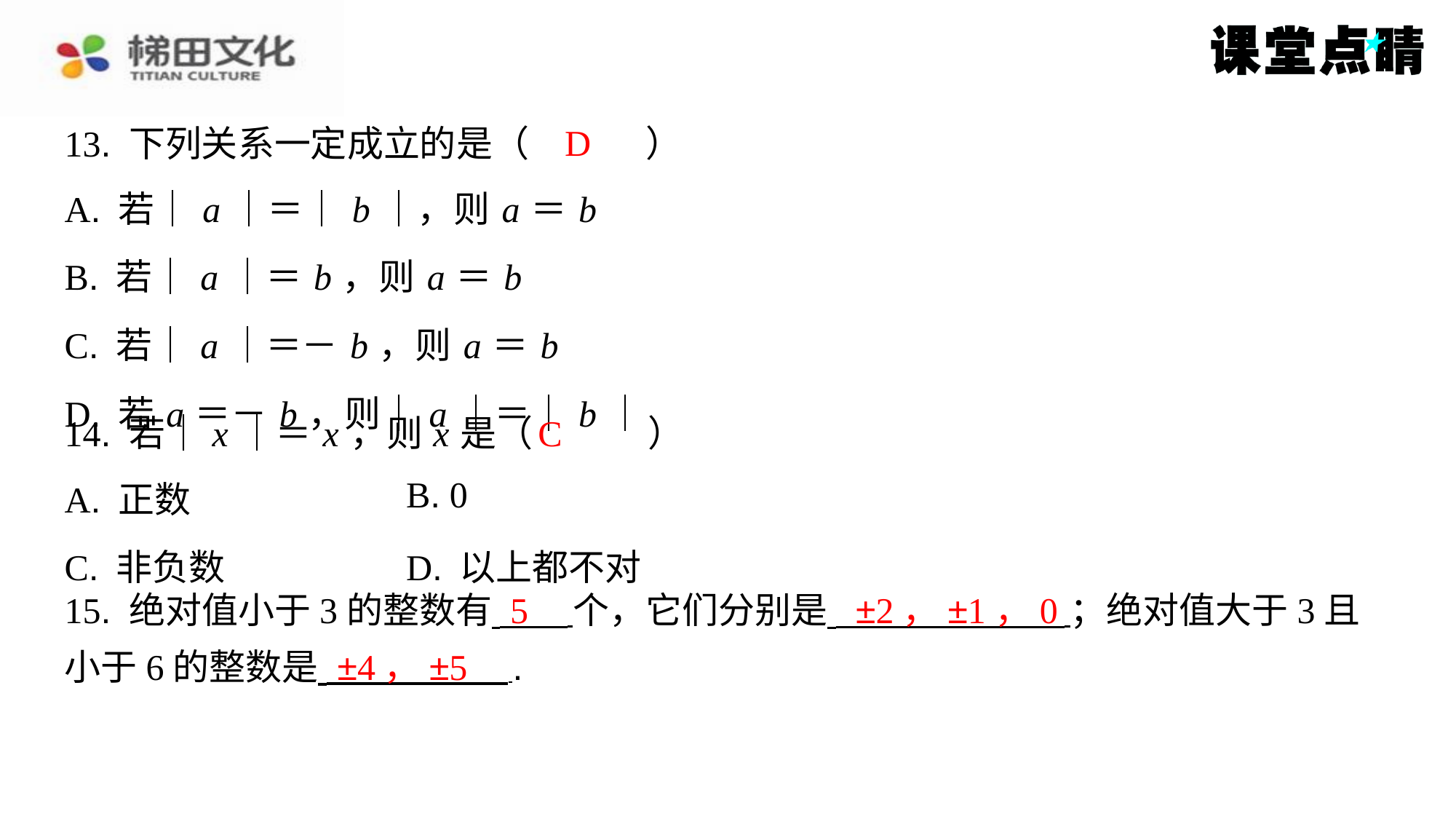

D
13. 下列关系一定成立的是（　D　）
| A. 若｜ a ｜＝｜ b ｜，则 a ＝ b |
| --- |
| B. 若｜ a ｜＝ b ，则 a ＝ b |
| C. 若｜ a ｜＝－ b ，则 a ＝ b |
| D. 若 a ＝－ b ，则｜ a ｜＝｜ b ｜ |
C
14. 若｜ x ｜＝ x ，则 x 是（　C　）
| A. 正数 | B. 0 |
| --- | --- |
| C. 非负数 | D. 以上都不对 |
5
±2，±1，0
15. 绝对值小于3的整数有            个，它们分别是                                    ；绝对值大于3且
小于6的整数是                             ⁠.
±4，±5